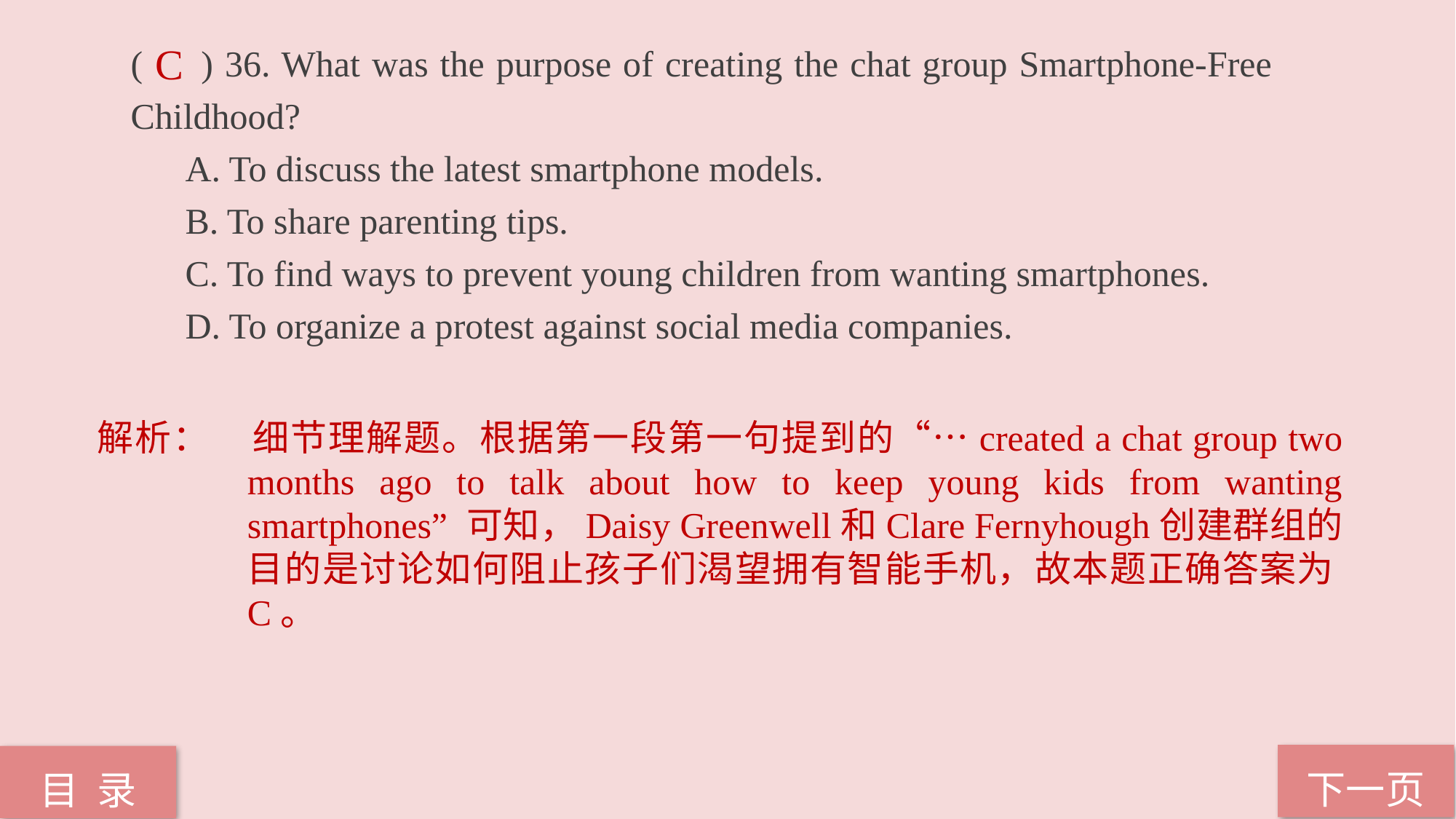

(     ) 36. What was the purpose of creating the chat group Smartphone-Free Childhood?
A. To discuss the latest smartphone models.
B. To share parenting tips.
C. To find ways to prevent young children from wanting smartphones.
D. To organize a protest against social media companies.

C
解析：	细节理解题。根据第一段第一句提到的“…created a chat group two months ago to talk about how to keep young kids from wanting smartphones” 可知，Daisy Greenwell和Clare Fernyhough创建群组的目的是讨论如何阻止孩子们渴望拥有智能手机，故本题正确答案为C。